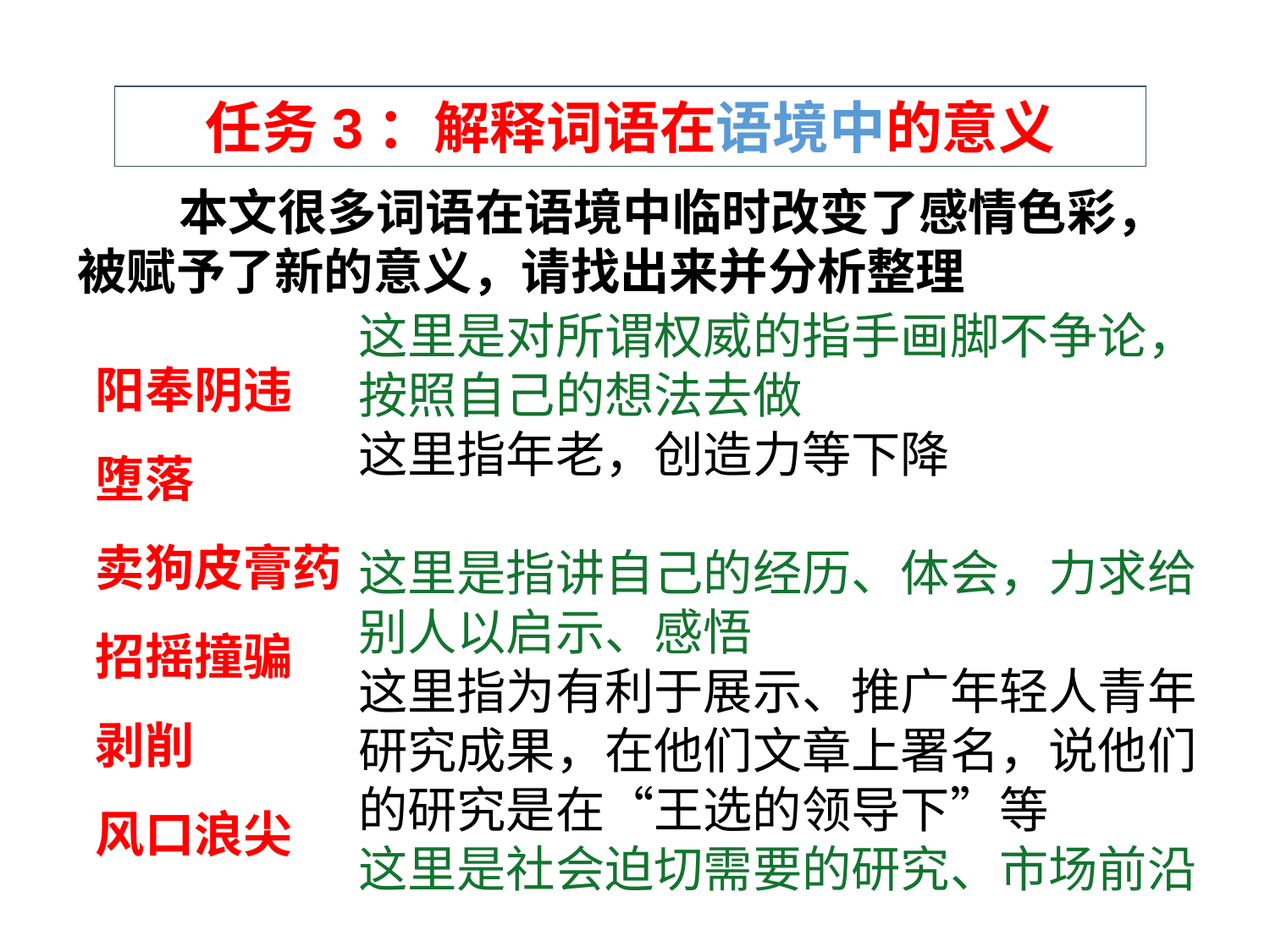

任务3：解释词语在语境中的意义
        本文很多词语在语境中临时改变了感情色彩，被赋予了新的意义，请找出来并分析整理
这里是对所谓权威的指手画脚不争论，按照自己的想法去做
这里指年老，创造力等下降

这里是指讲自己的经历、体会，力求给别人以启示、感悟
这里指为有利于展示、推广年轻人青年研究成果，在他们文章上署名，说他们的研究是在“王选的领导下”等
这里是社会迫切需要的研究、市场前沿
阳奉阴违
堕落
卖狗皮膏药
招摇撞骗
剥削
风口浪尖